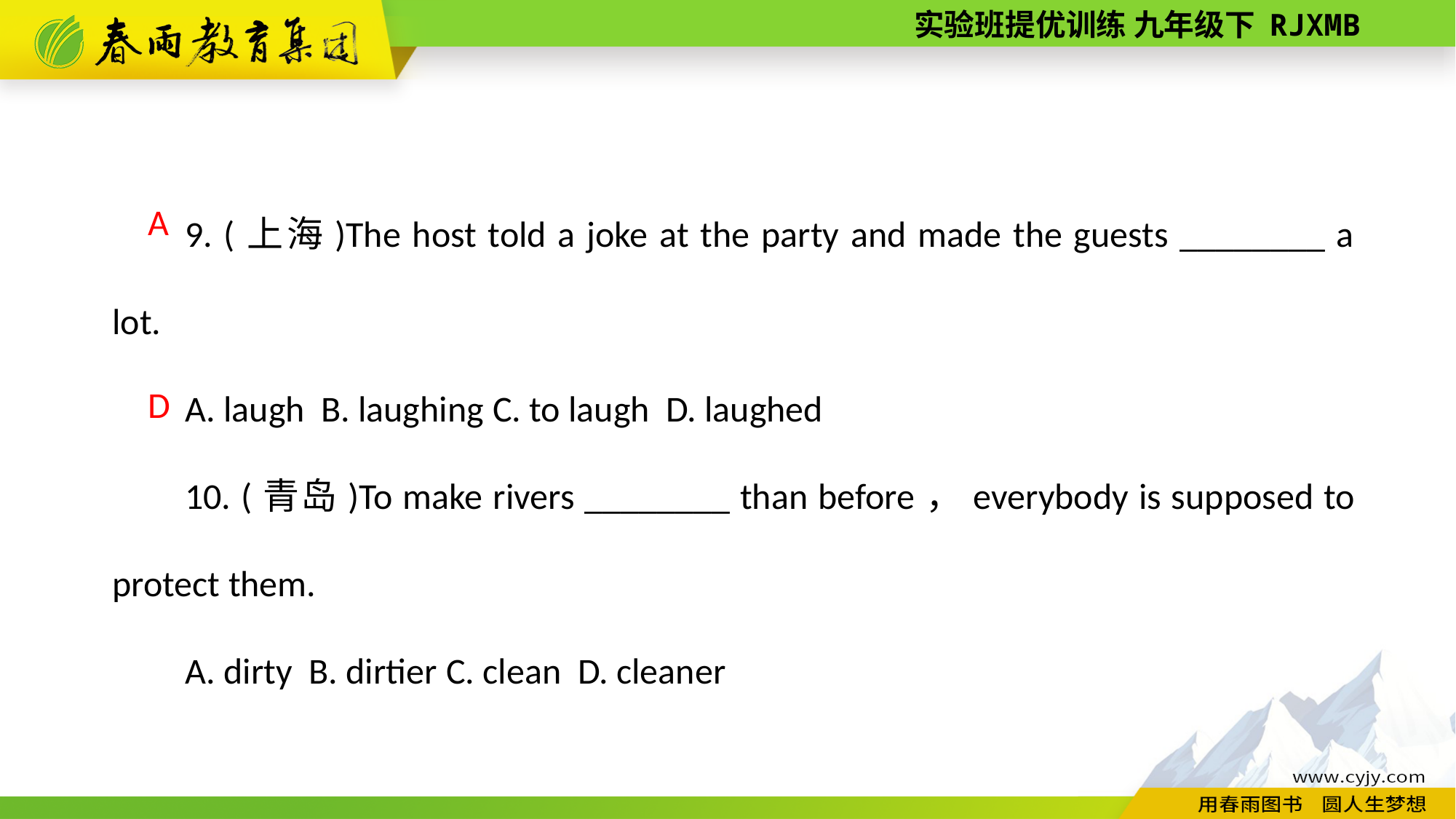

9. (上海)The host told a joke at the party and made the guests ________ a lot.
A. laugh  B. laughing  C. to laugh  D. laughed
10. (青岛)To make rivers ________ than before，everybody is supposed to protect them.
A. dirty  B. dirtier  C. clean  D. cleaner
A
D